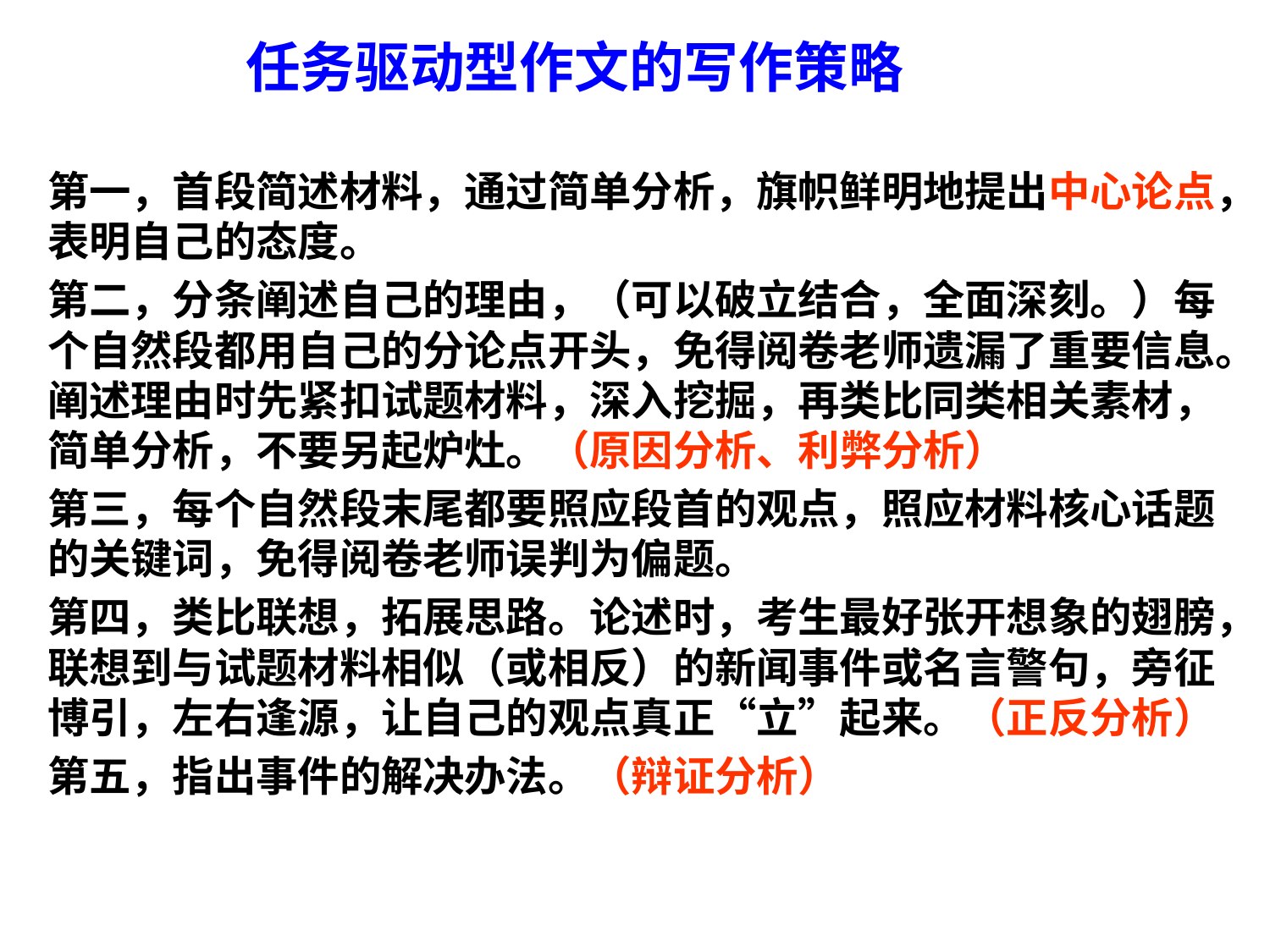

任务驱动型作文的写作策略

第一，首段简述材料，通过简单分析，旗帜鲜明地提出中心论点，表明自己的态度。
第二，分条阐述自己的理由，（可以破立结合，全面深刻。）每个自然段都用自己的分论点开头，免得阅卷老师遗漏了重要信息。阐述理由时先紧扣试题材料，深入挖掘，再类比同类相关素材，简单分析，不要另起炉灶。（原因分析、利弊分析）
第三，每个自然段末尾都要照应段首的观点，照应材料核心话题的关键词，免得阅卷老师误判为偏题。
第四，类比联想，拓展思路。论述时，考生最好张开想象的翅膀，联想到与试题材料相似（或相反）的新闻事件或名言警句，旁征博引，左右逢源，让自己的观点真正“立”起来。（正反分析）
第五，指出事件的解决办法。（辩证分析）